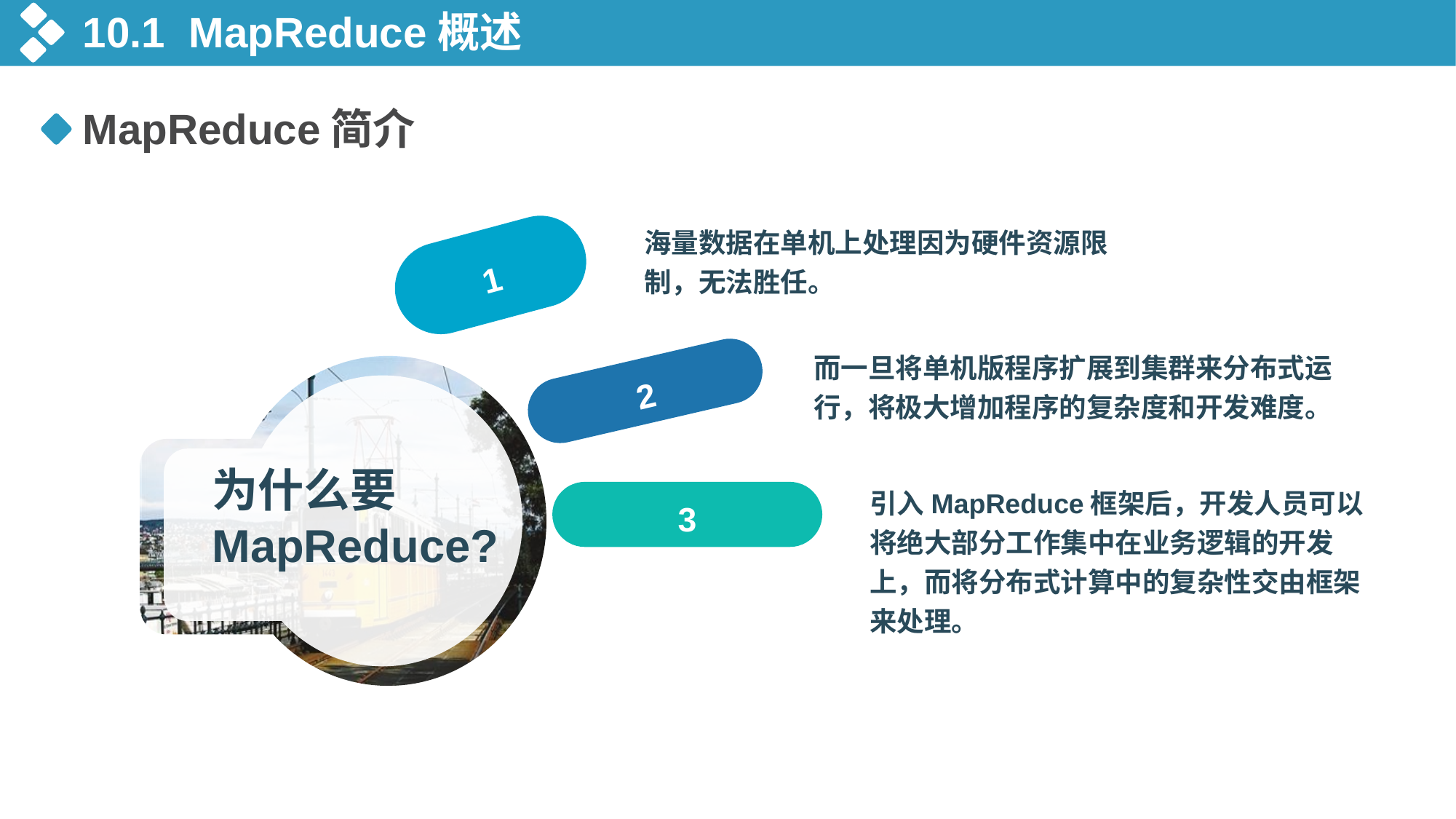

10.1  MapReduce概述

MapReduce简介

海量数据在单机上处理因为硬件资源限制，无法胜任。

1
而一旦将单机版程序扩展到集群来分布式运行，将极大增加程序的复杂度和开发难度。

2

为什么要MapReduce?
引入MapReduce框架后，开发人员可以将绝大部分工作集中在业务逻辑的开发上，而将分布式计算中的复杂性交由框架来处理。

3